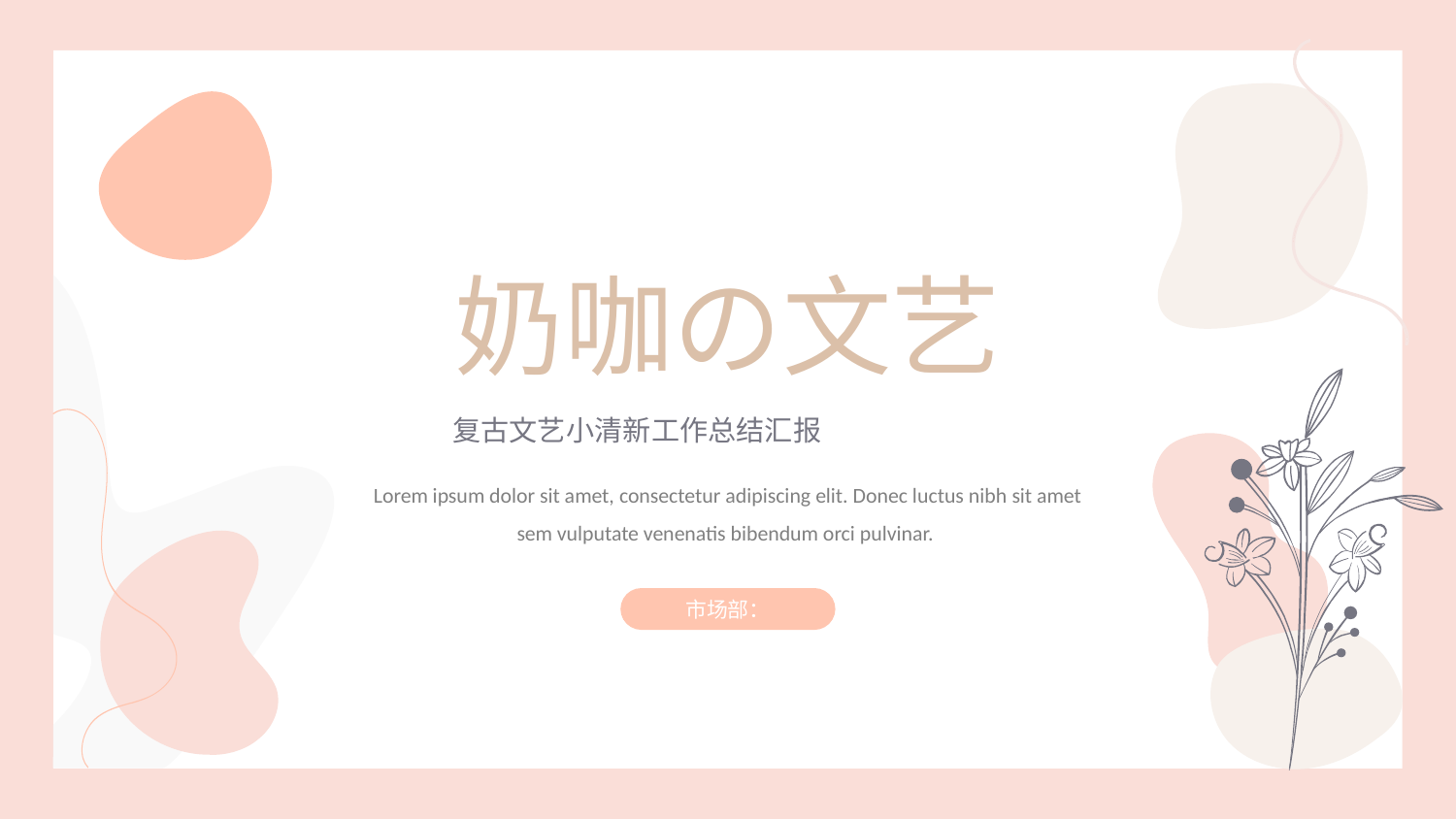

奶咖の文艺

复古文艺小清新工作总结汇报

Lorem ipsum dolor sit amet, consectetur adipiscing elit. Donec luctus nibh sit amet sem vulputate venenatis bibendum orci pulvinar.
市场部：